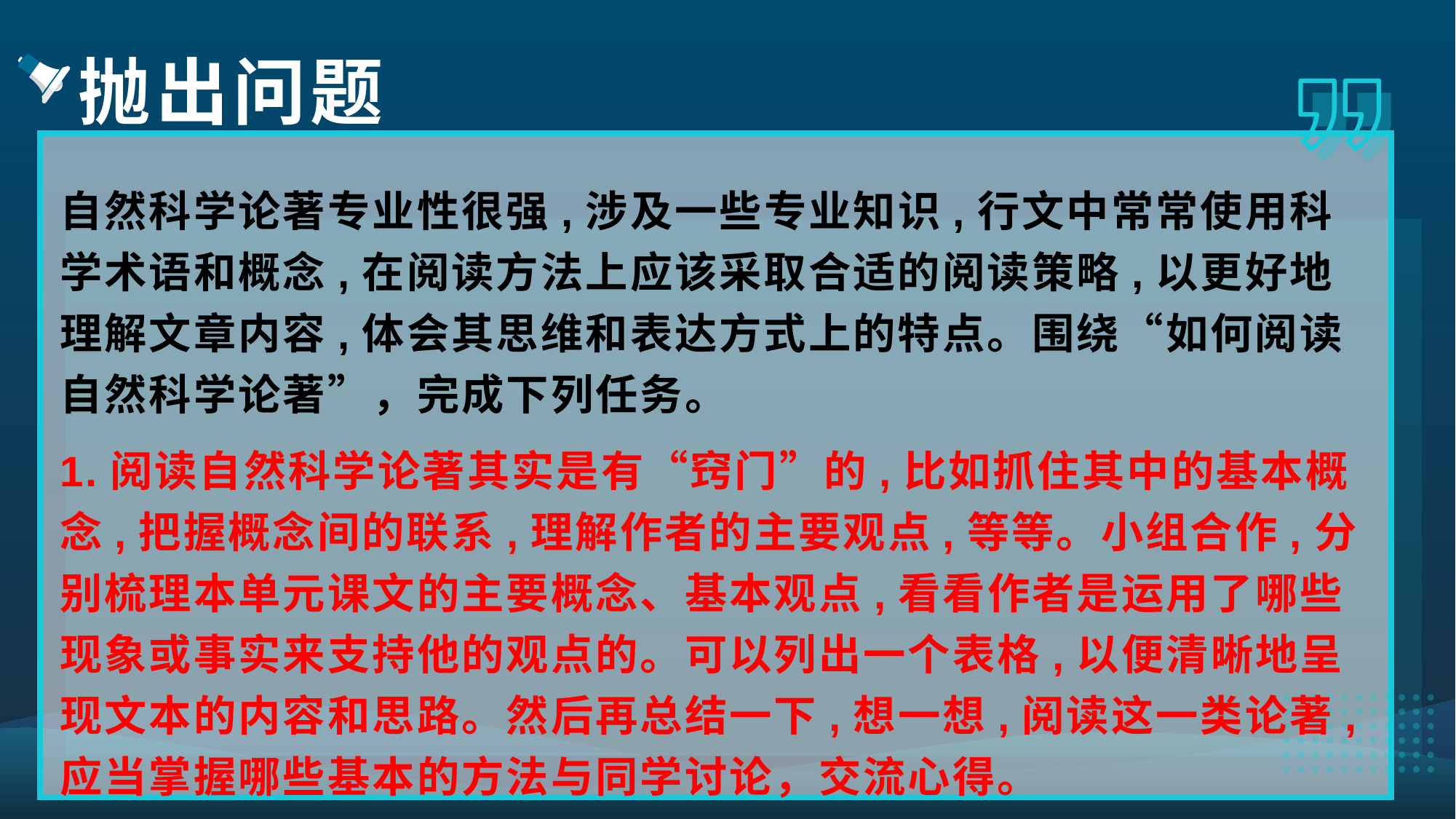

抛出问题

自然科学论著专业性很强,涉及一些专业知识,行文中常常使用科学术语和概念,在阅读方法上应该采取合适的阅读策略,以更好地理解文章内容,体会其思维和表达方式上的特点。围绕“如何阅读自然科学论著”，完成下列任务。
1.阅读自然科学论著其实是有“窍门”的,比如抓住其中的基本概念,把握概念间的联系,理解作者的主要观点,等等。小组合作,分别梳理本单元课文的主要概念、基本观点,看看作者是运用了哪些现象或事实来支持他的观点的。可以列出一个表格,以便清晰地呈现文本的内容和思路。然后再总结一下,想一想,阅读这一类论著,应当掌握哪些基本的方法与同学讨论，交流心得。